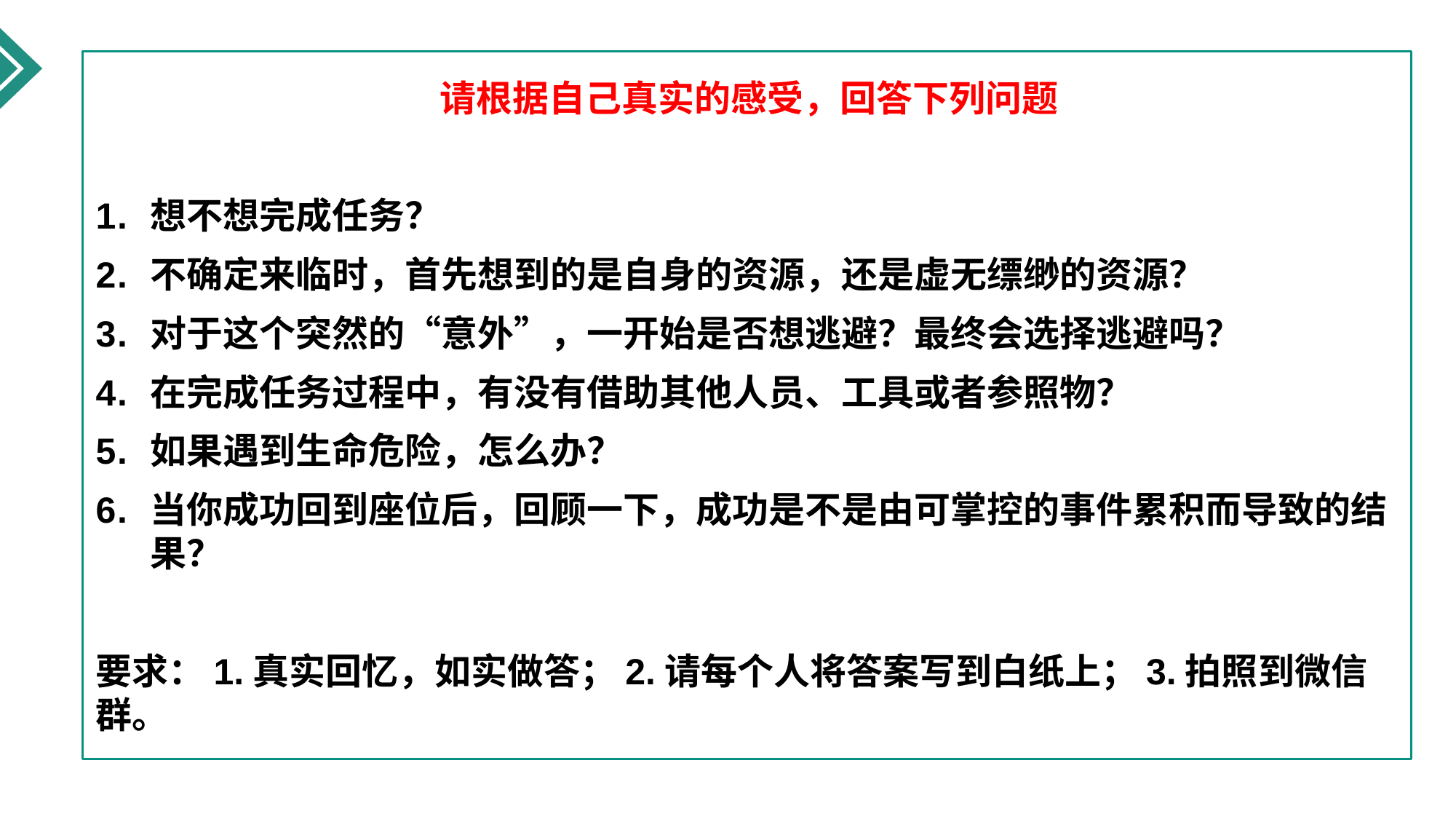

请根据自己真实的感受，回答下列问题

想不想完成任务？
不确定来临时，首先想到的是自身的资源，还是虚无缥缈的资源？
对于这个突然的“意外”，一开始是否想逃避？最终会选择逃避吗？
在完成任务过程中，有没有借助其他人员、工具或者参照物？
如果遇到生命危险，怎么办？
当你成功回到座位后，回顾一下，成功是不是由可掌控的事件累积而导致的结果？

要求：1.真实回忆，如实做答；2.请每个人将答案写到白纸上；3.拍照到微信群。
37